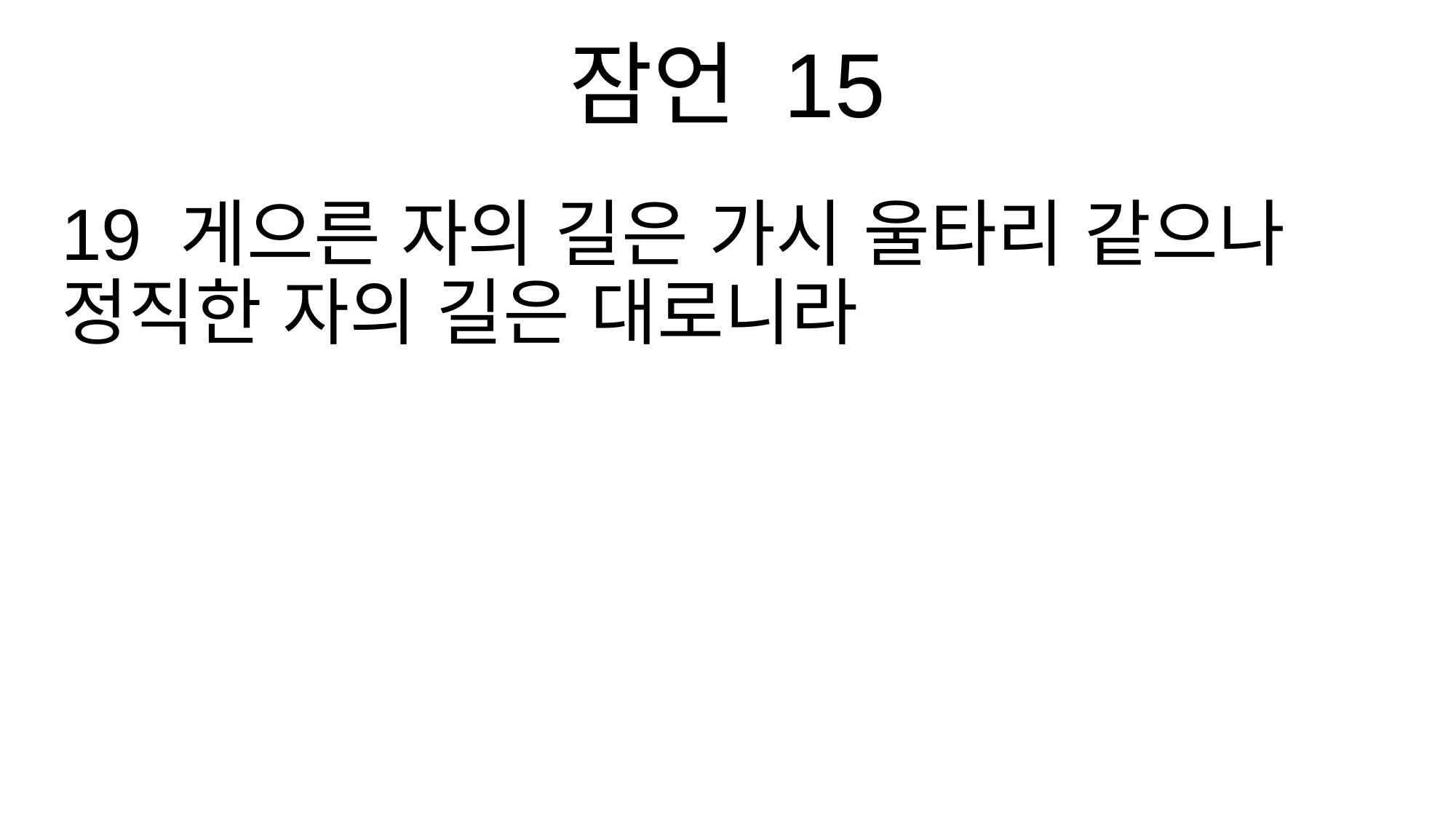

잠언 15
19 게으른 자의 길은 가시 울타리 같으나 정직한 자의 길은 대로니라